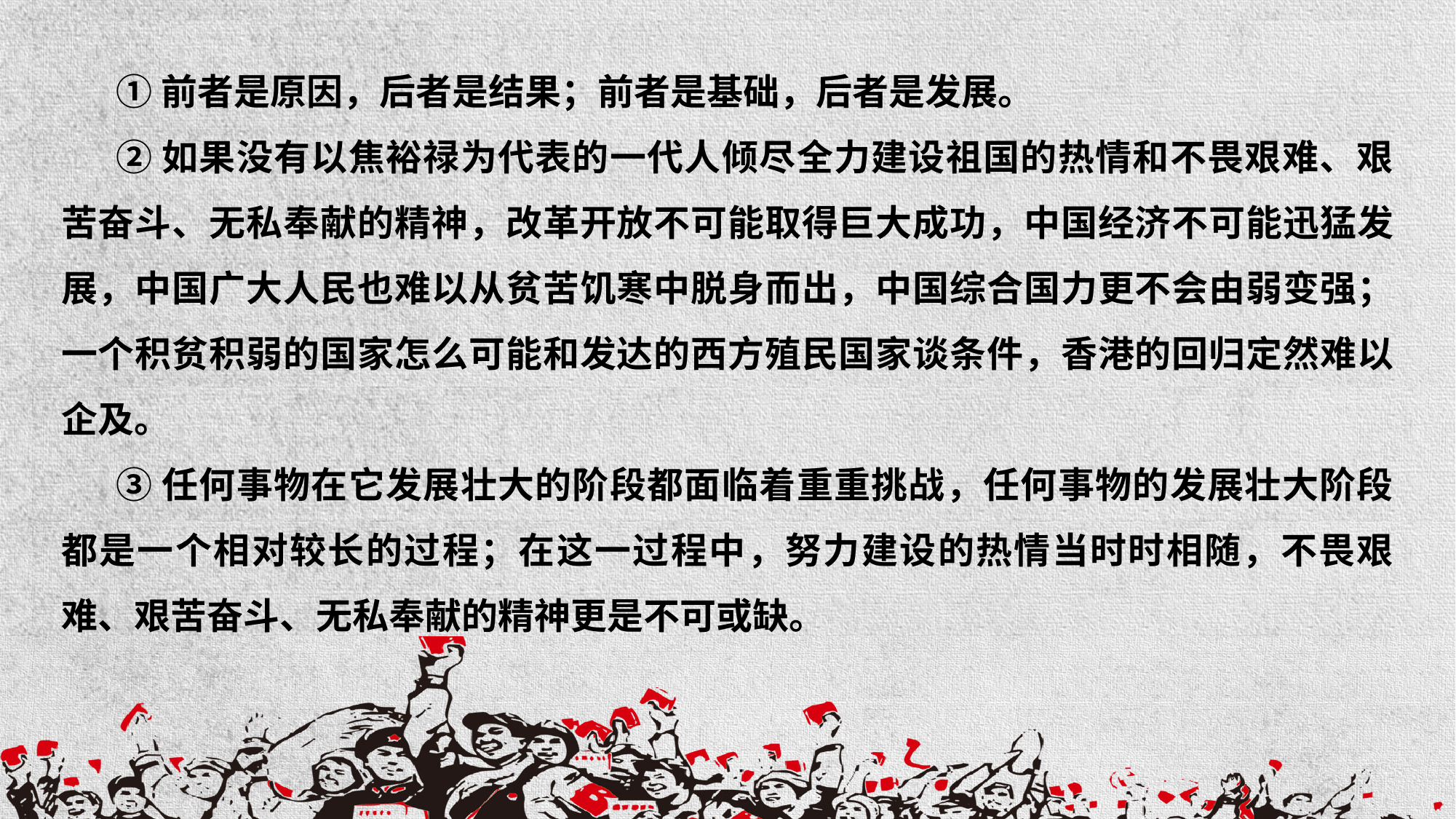

①前者是原因，后者是结果；前者是基础，后者是发展。
②如果没有以焦裕禄为代表的一代人倾尽全力建设祖国的热情和不畏艰难、艰苦奋斗、无私奉献的精神，改革开放不可能取得巨大成功，中国经济不可能迅猛发展，中国广大人民也难以从贫苦饥寒中脱身而出，中国综合国力更不会由弱变强；一个积贫积弱的国家怎么可能和发达的西方殖民国家谈条件，香港的回归定然难以企及。
③任何事物在它发展壮大的阶段都面临着重重挑战，任何事物的发展壮大阶段都是一个相对较长的过程；在这一过程中，努力建设的热情当时时相随，不畏艰难、艰苦奋斗、无私奉献的精神更是不可或缺。